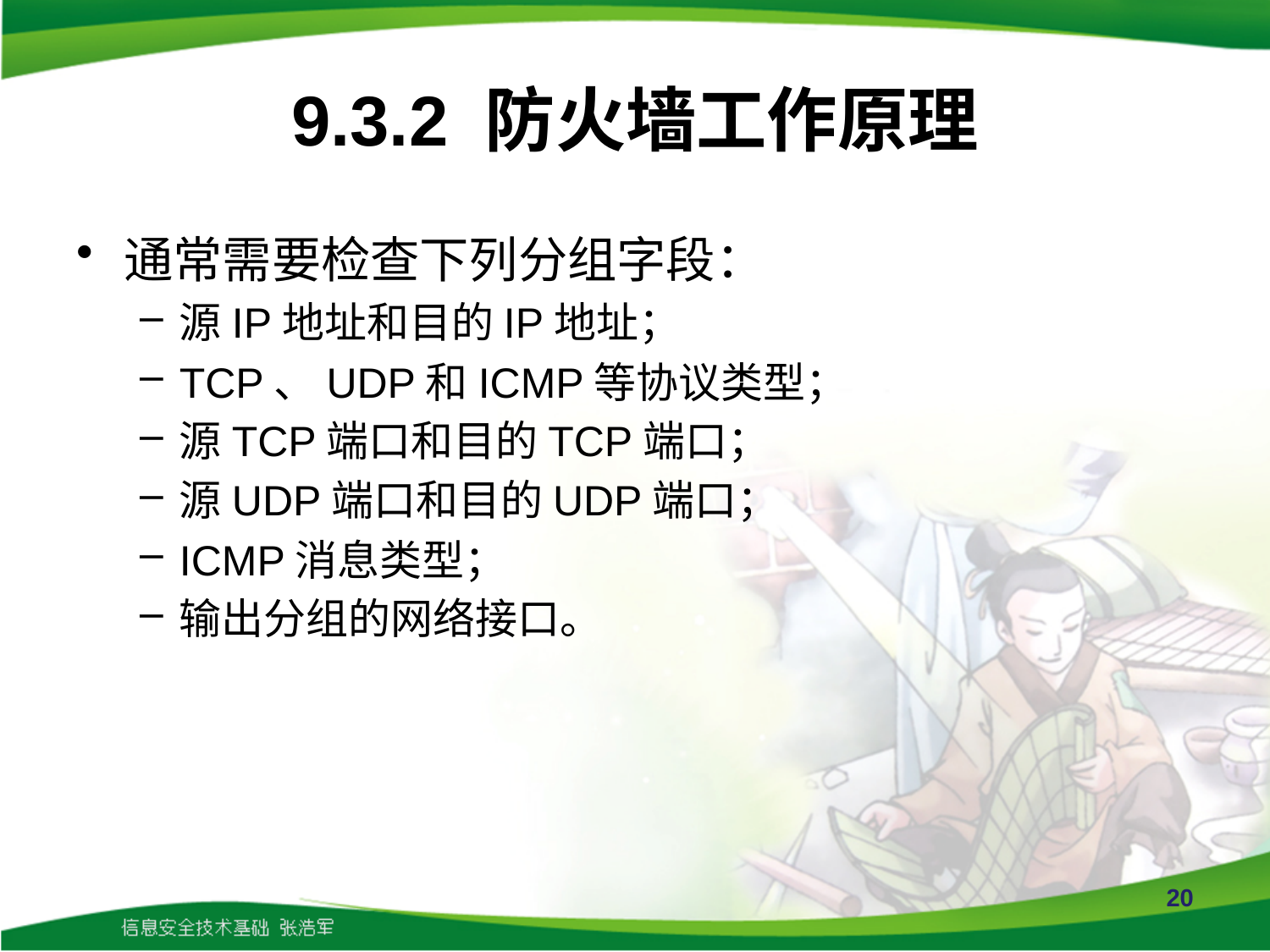

# 9.3.2 防火墙工作原理
通常需要检查下列分组字段：
源IP地址和目的IP地址；
TCP、UDP和ICMP等协议类型；
源TCP端口和目的TCP端口；
源UDP端口和目的UDP端口；
ICMP消息类型；
输出分组的网络接口。

20